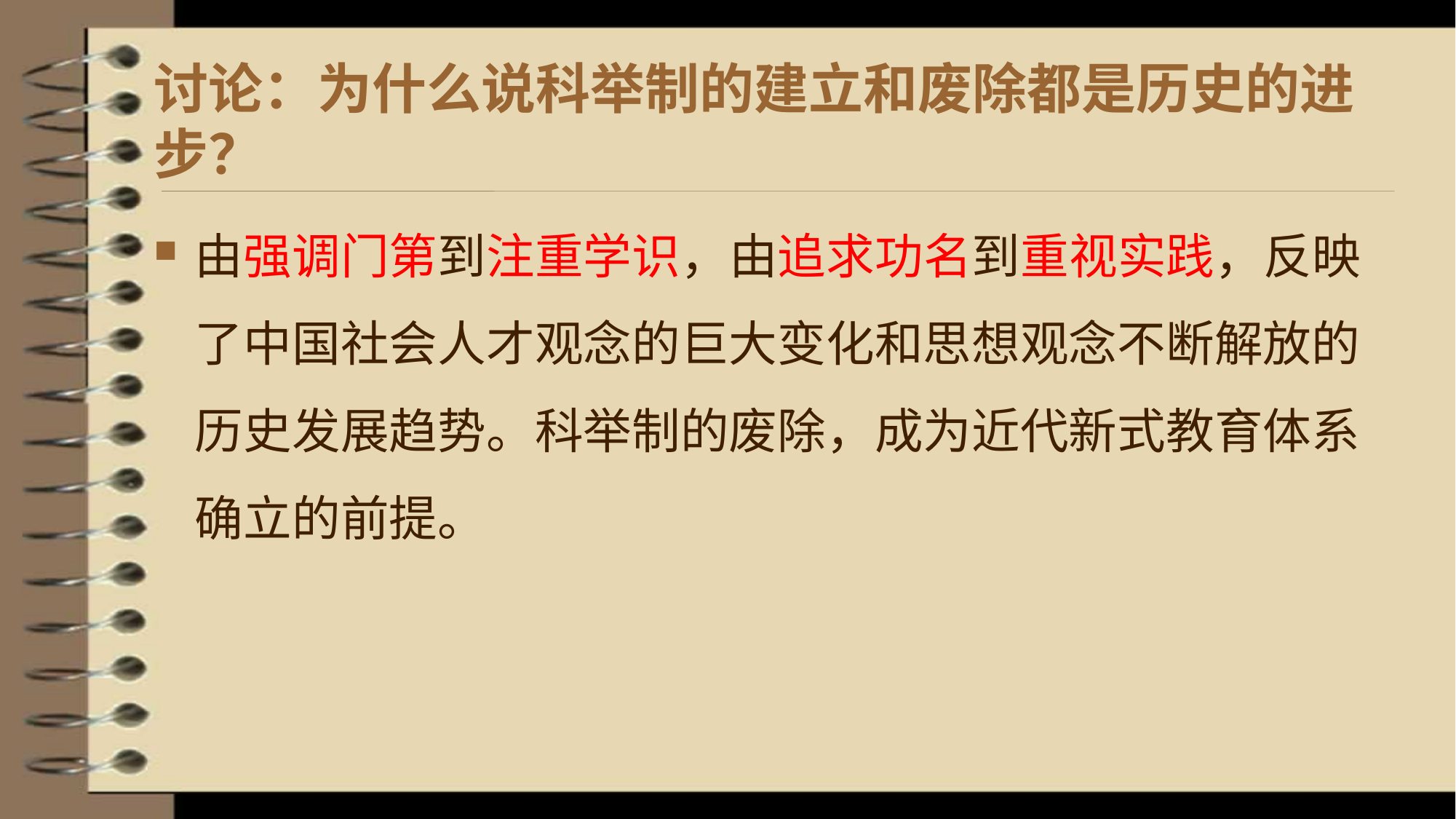

# 讨论：为什么说科举制的建立和废除都是历史的进步？
由强调门第到注重学识，由追求功名到重视实践，反映了中国社会人才观念的巨大变化和思想观念不断解放的历史发展趋势。科举制的废除，成为近代新式教育体系确立的前提。